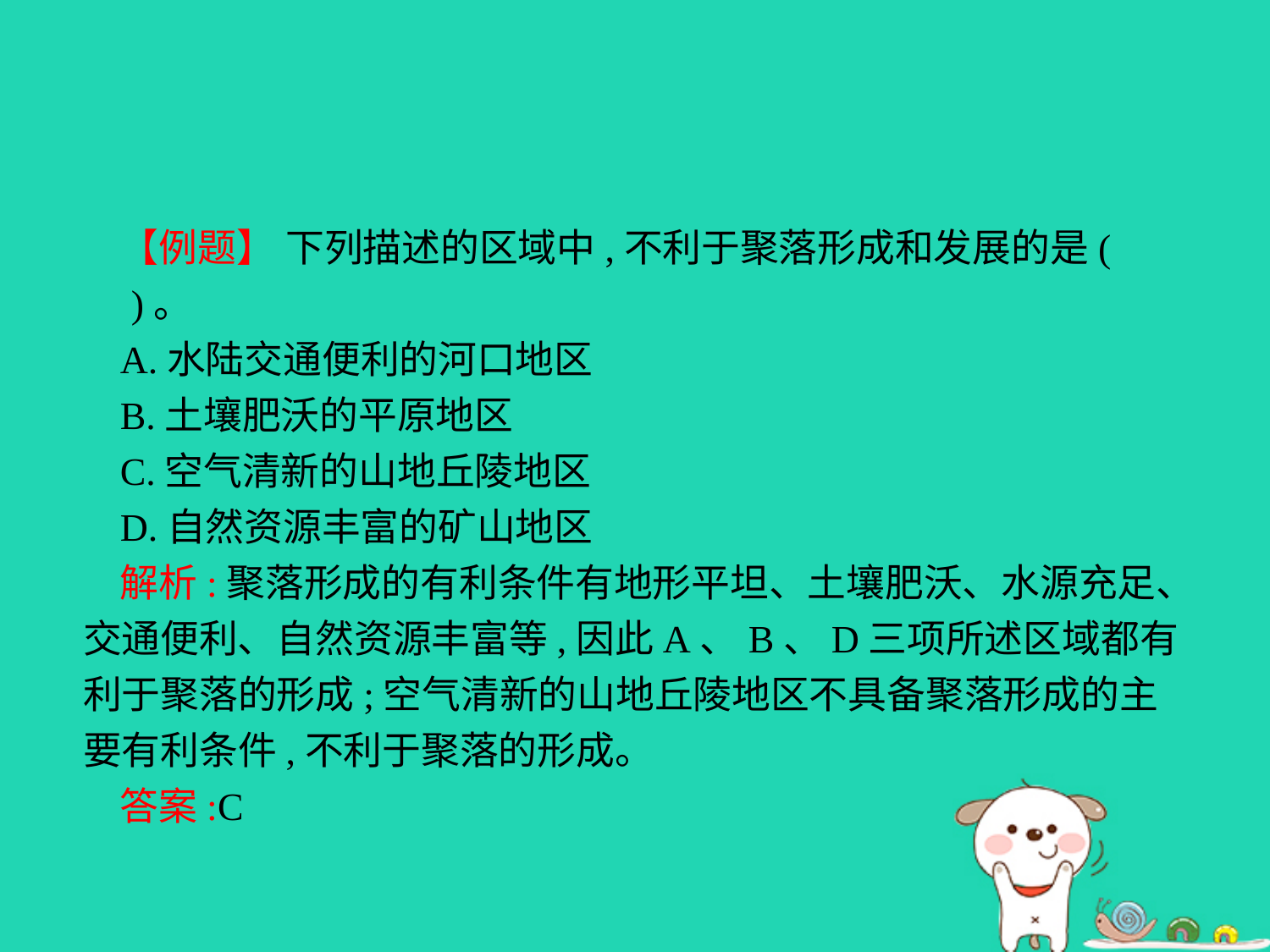

【例题】 下列描述的区域中,不利于聚落形成和发展的是(　　)。
A.水陆交通便利的河口地区
B.土壤肥沃的平原地区
C.空气清新的山地丘陵地区
D.自然资源丰富的矿山地区
解析:聚落形成的有利条件有地形平坦、土壤肥沃、水源充足、交通便利、自然资源丰富等,因此A、B、D三项所述区域都有利于聚落的形成;空气清新的山地丘陵地区不具备聚落形成的主要有利条件,不利于聚落的形成。
答案:C